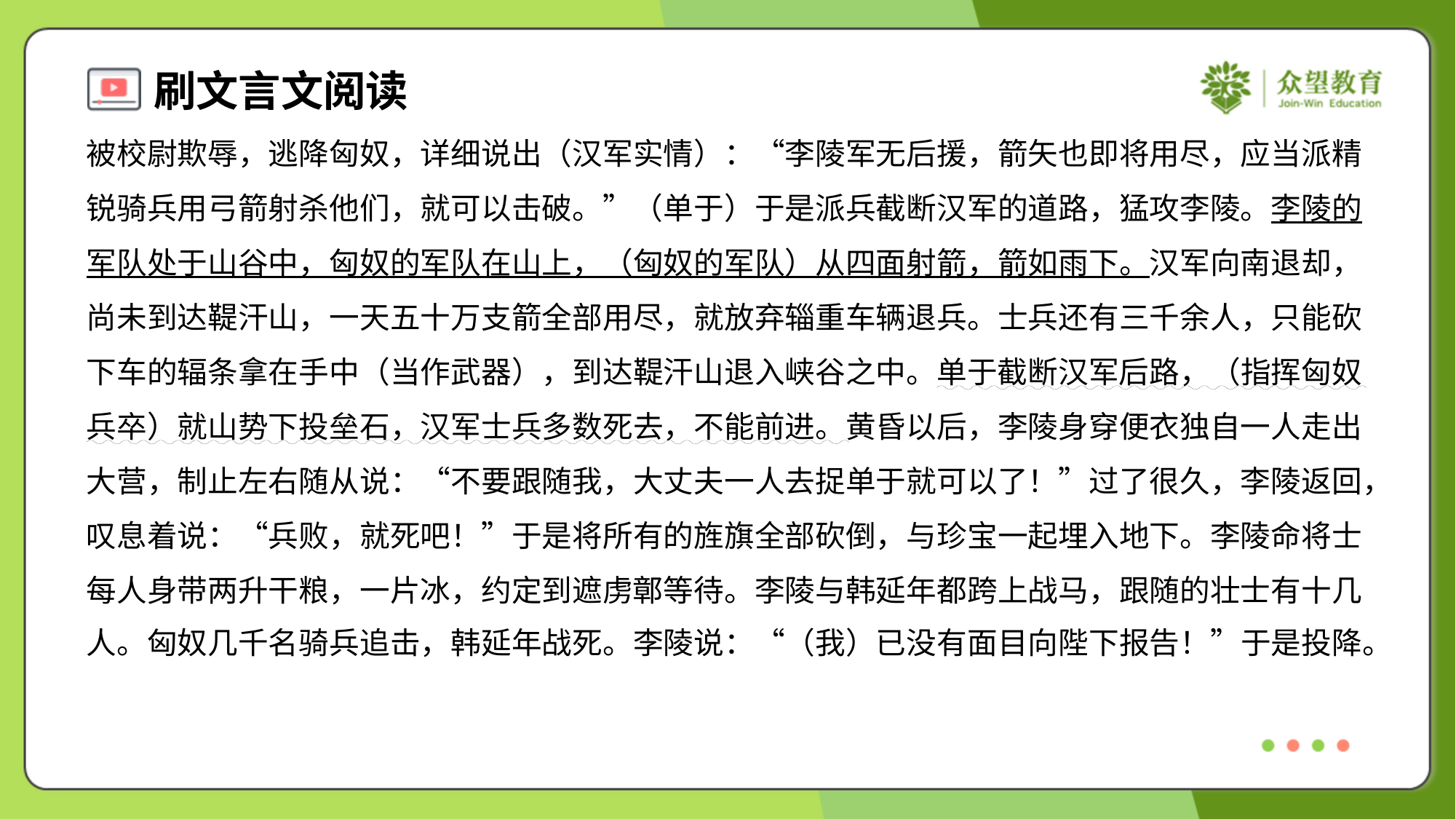

被校尉欺辱，逃降匈奴，详细说出（汉军实情）：“李陵军无后援，箭矢也即将用尽，应当派精
锐骑兵用弓箭射杀他们，就可以击破。”（单于）于是派兵截断汉军的道路，猛攻李陵。李陵的
军队处于山谷中，匈奴的军队在山上，（匈奴的军队）从四面射箭，箭如雨下。汉军向南退却，
尚未到达鞮汗山，一天五十万支箭全部用尽，就放弃辎重车辆退兵。士兵还有三千余人，只能砍
下车的辐条拿在手中（当作武器），到达鞮汗山退入峡谷之中。单于截断汉军后路，（指挥匈奴
兵卒）就山势下投垒石，汉军士兵多数死去，不能前进。黄昏以后，李陵身穿便衣独自一人走出
大营，制止左右随从说：“不要跟随我，大丈夫一人去捉单于就可以了！”过了很久，李陵返回，
叹息着说：“兵败，就死吧！”于是将所有的旌旗全部砍倒，与珍宝一起埋入地下。李陵命将士
每人身带两升干粮，一片冰，约定到遮虏鄣等待。李陵与韩延年都跨上战马，跟随的壮士有十几
人。匈奴几千名骑兵追击，韩延年战死。李陵说：“（我）已没有面目向陛下报告！”于是投降。